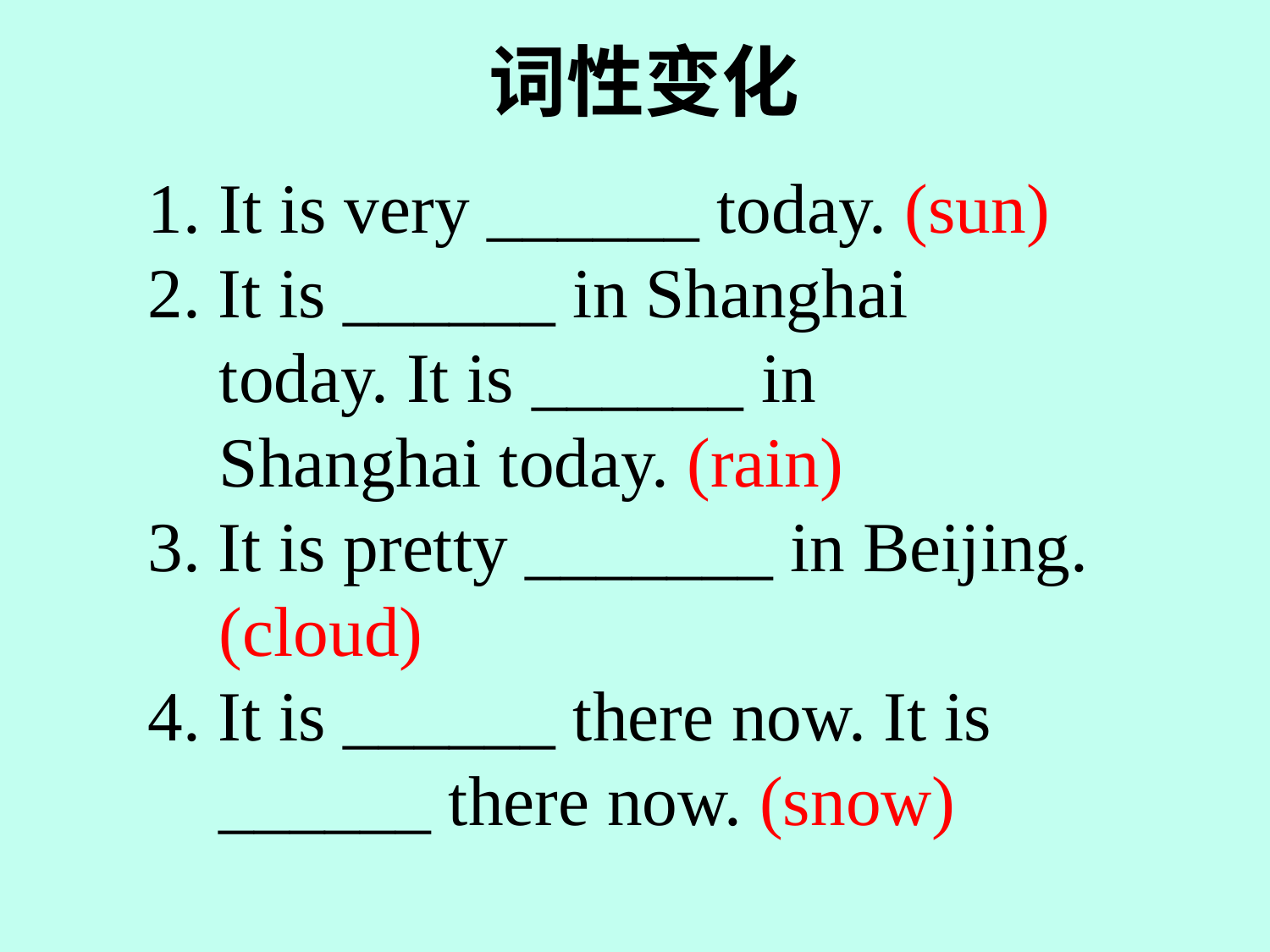

词性变化
It is very ______ today. (sun)
2. It is ______ in Shanghai today. It is ______ in Shanghai today. (rain)
3. It is pretty _______ in Beijing. (cloud)
4. It is ______ there now. It is ______ there now. (snow)